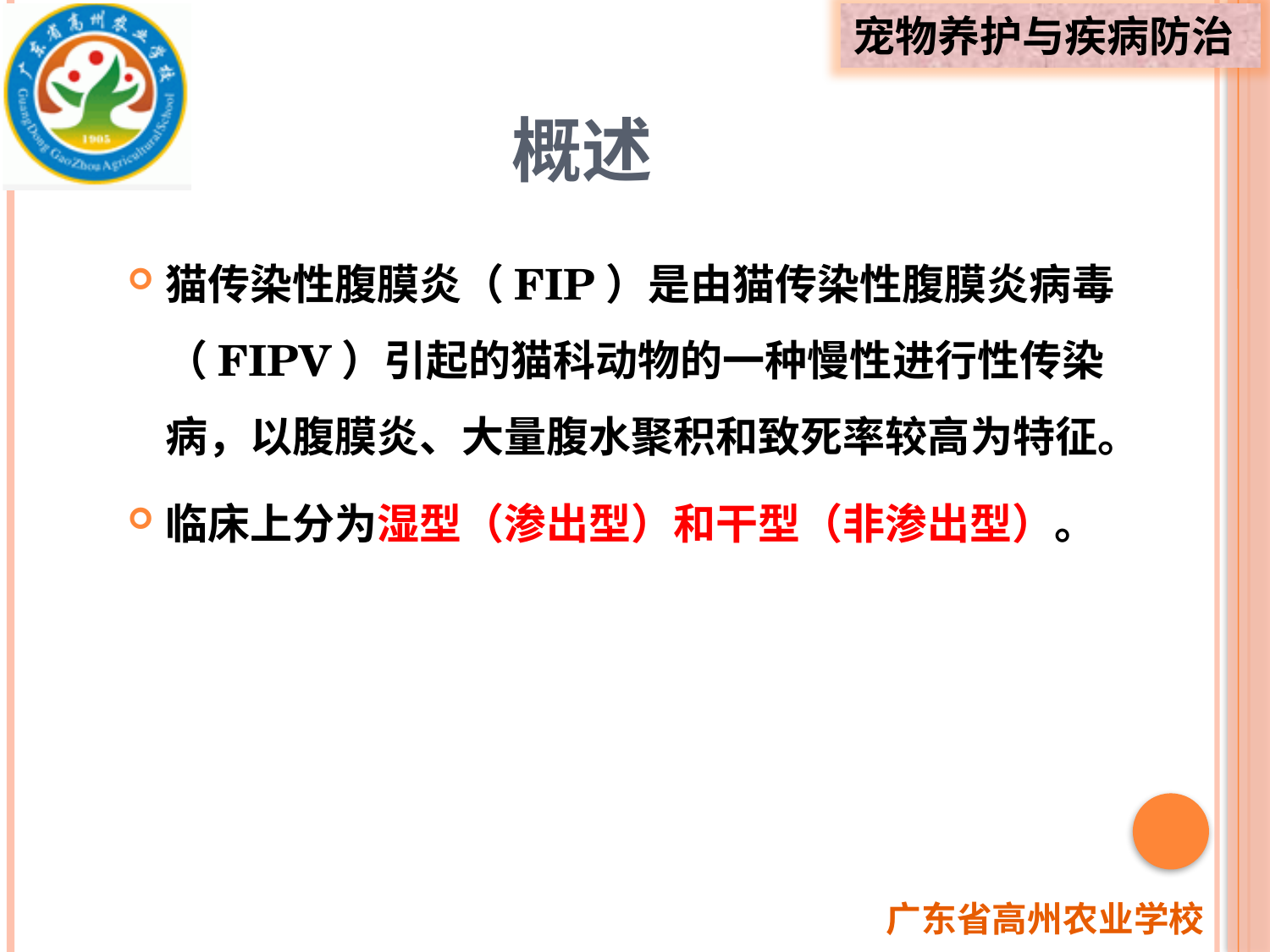

# 概述
猫传染性腹膜炎（FIP）是由猫传染性腹膜炎病毒（FIPV）引起的猫科动物的一种慢性进行性传染病，以腹膜炎、大量腹水聚积和致死率较高为特征。
临床上分为湿型（渗出型）和干型（非渗出型）。